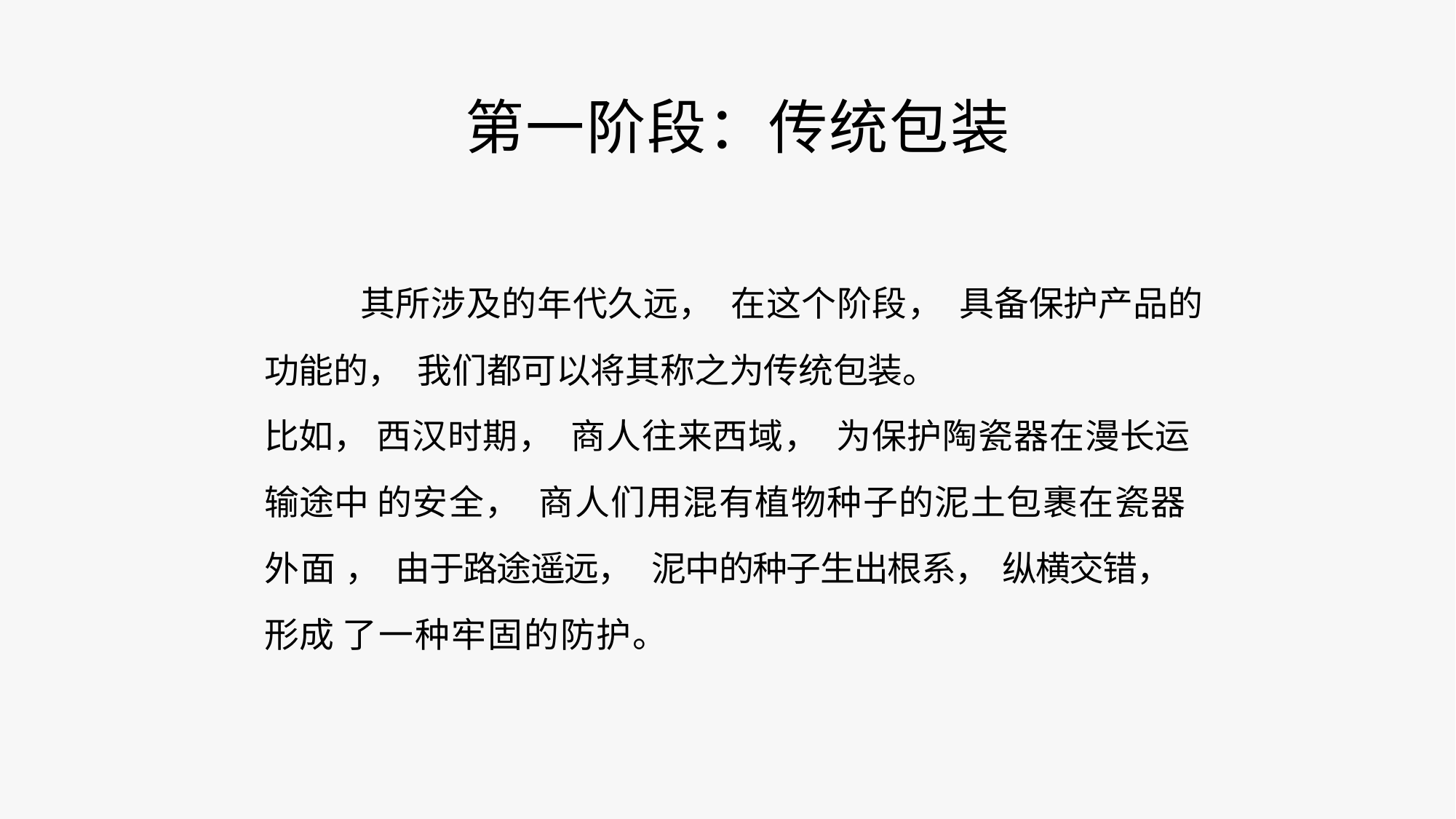

第一阶段：传统包装

其所涉及的年代久远，  在这个阶段，  具备保护产品的
功能的，  我们都可以将其称之为传统包装。
比如， 西汉时期，  商人往来西域，  为保护陶瓷器在漫长运输途中 的安全，  商人们用混有植物种子的泥土包裹在瓷器外面 ，  由于路途遥远，   泥中的种子生出根系，  纵横交错，  形成 了一种牢固的防护。